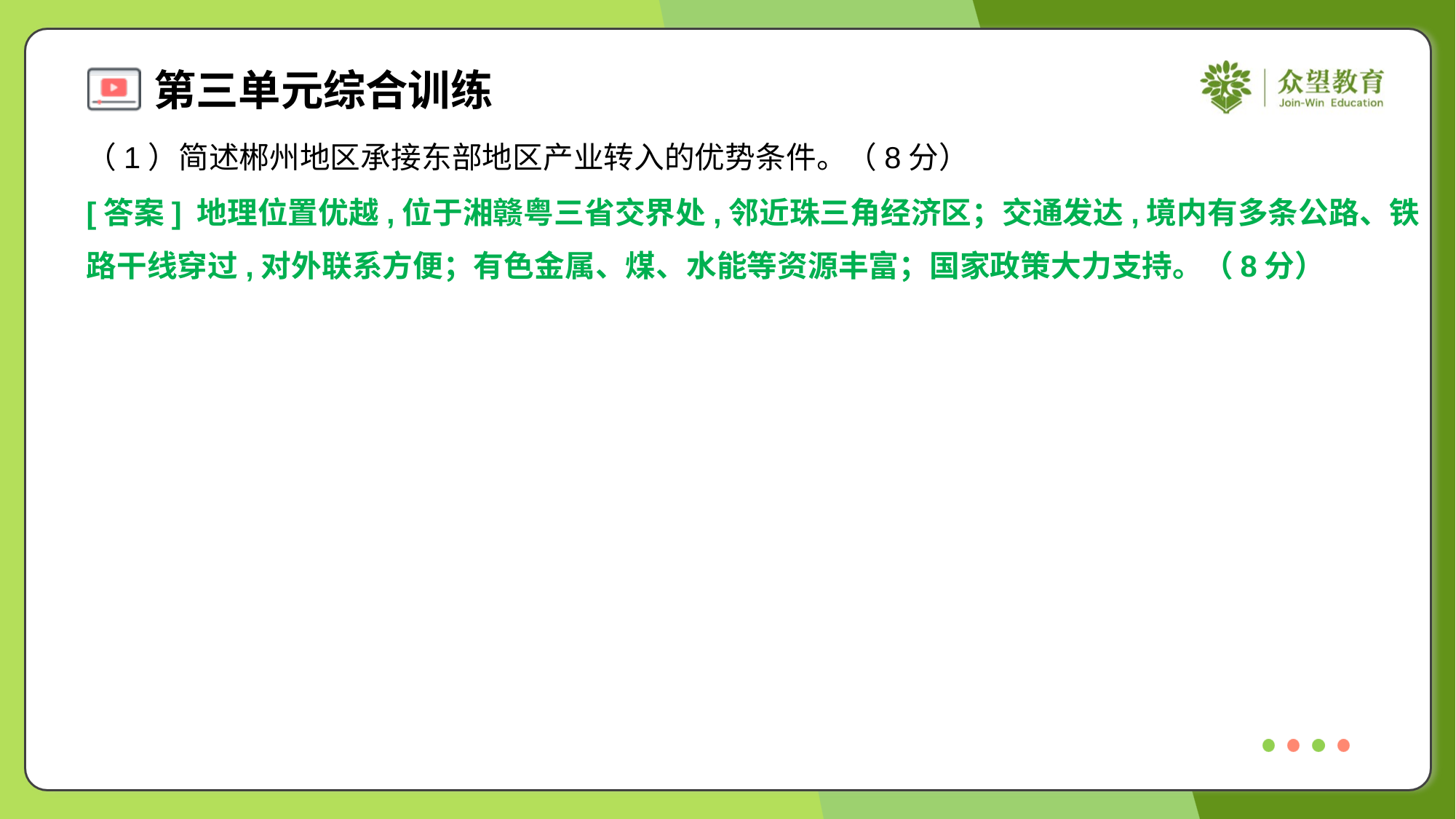

（1）简述郴州地区承接东部地区产业转入的优势条件。（8分）
[答案] 地理位置优越,位于湘赣粤三省交界处,邻近珠三角经济区；交通发达,境内有多条公路、铁
路干线穿过,对外联系方便；有色金属、煤、水能等资源丰富；国家政策大力支持。（8分）